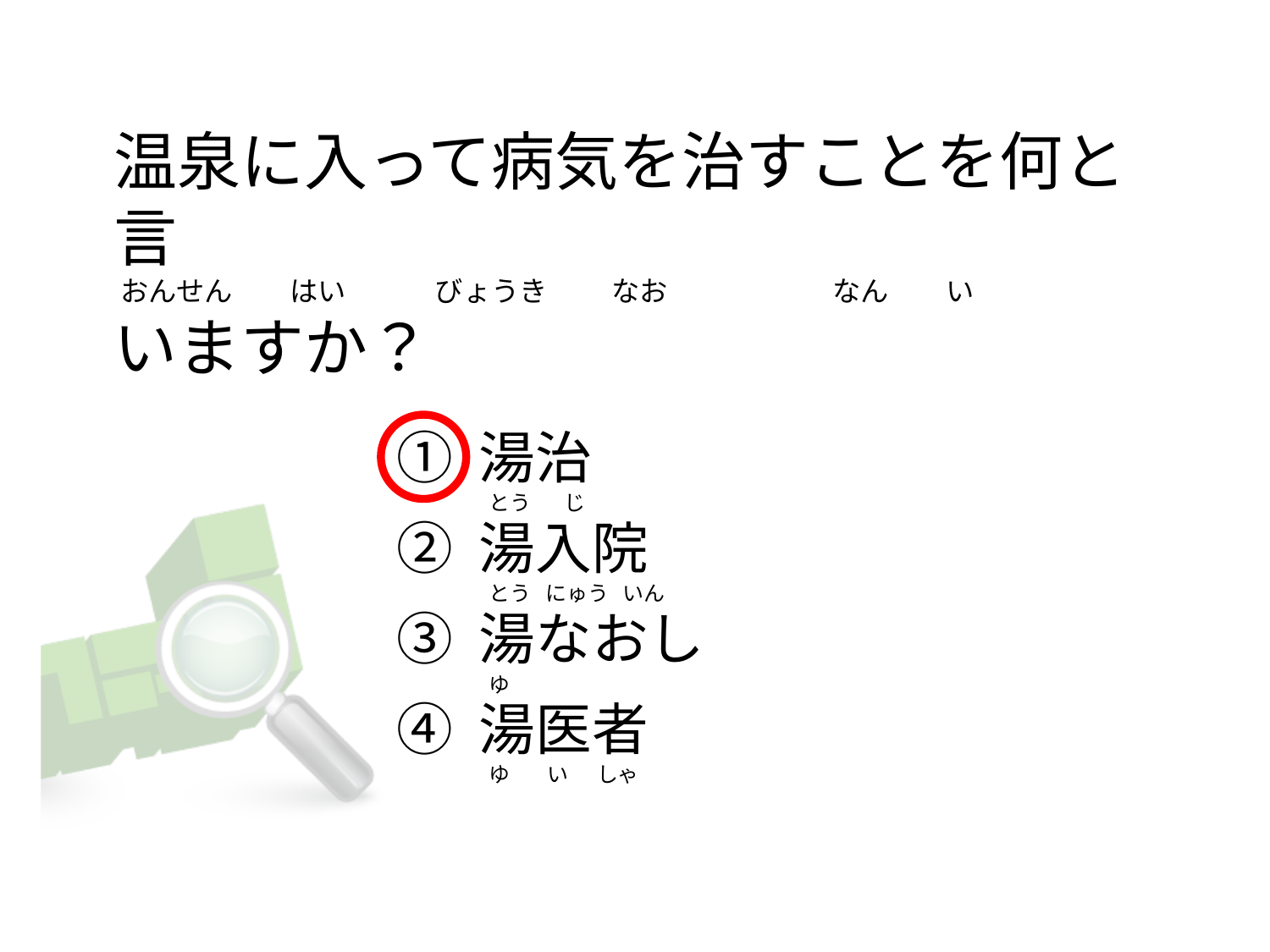

# 温泉に入って病気を治すことを何と言  おんせん         はい              びょうき          なお                          なん         い いますか？

① 湯治
② 湯入院
③ 湯なおし
④ 湯医者
   とう       じ
   とう   にゅう   いん
   ゆ
   ゆ        い      しゃ